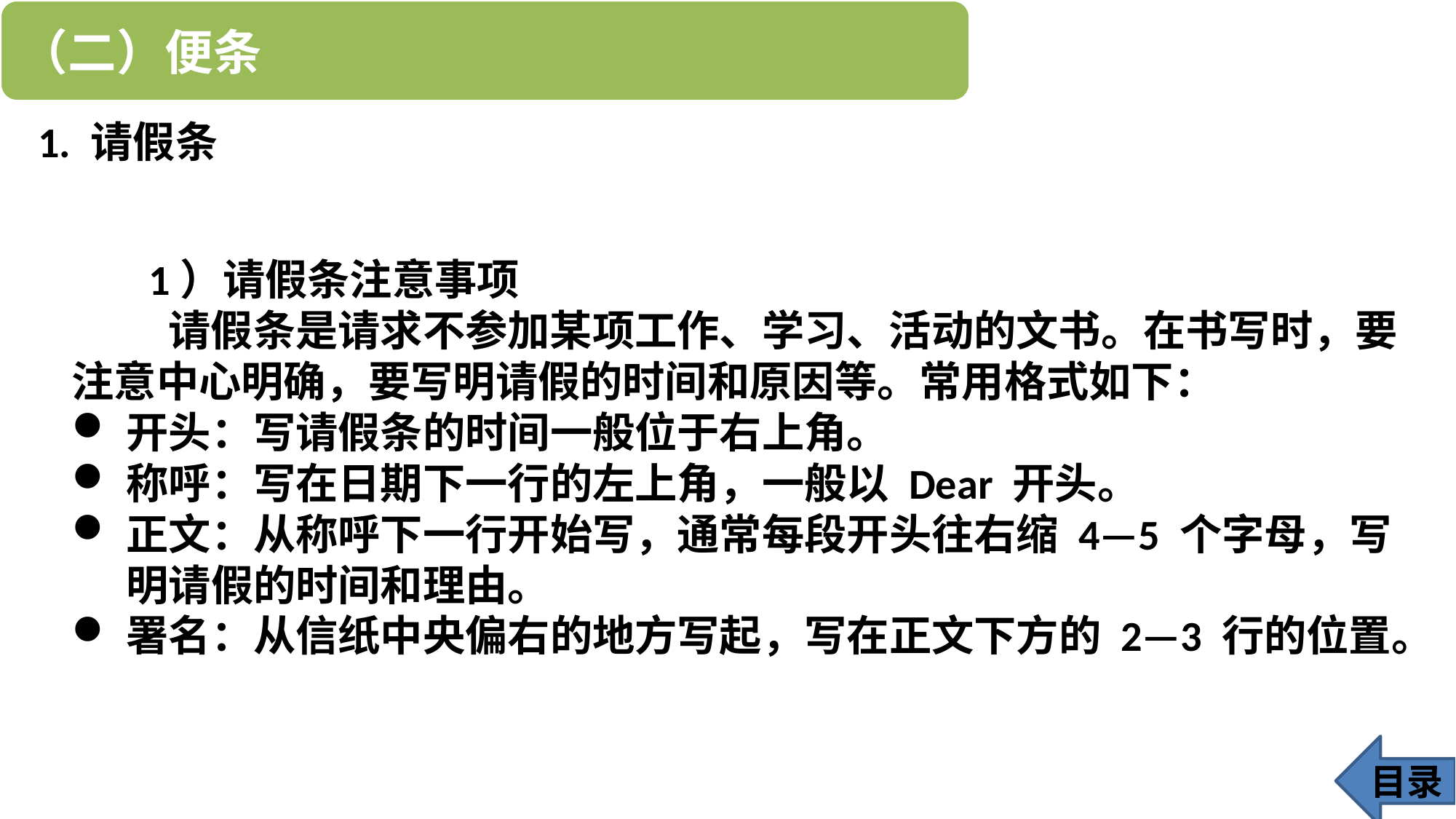

（二）便条

1. 请假条
        1）请假条注意事项
         请假条是请求不参加某项工作、学习、活动的文书。在书写时，要注意中心明确，要写明请假的时间和原因等。常用格式如下：
开头：写请假条的时间一般位于右上角。
称呼：写在日期下一行的左上角，一般以 Dear 开头。
正文：从称呼下一行开始写，通常每段开头往右缩 4—5 个字母，写明请假的时间和理由。
署名：从信纸中央偏右的地方写起，写在正文下方的 2—3 行的位置。

目录
39